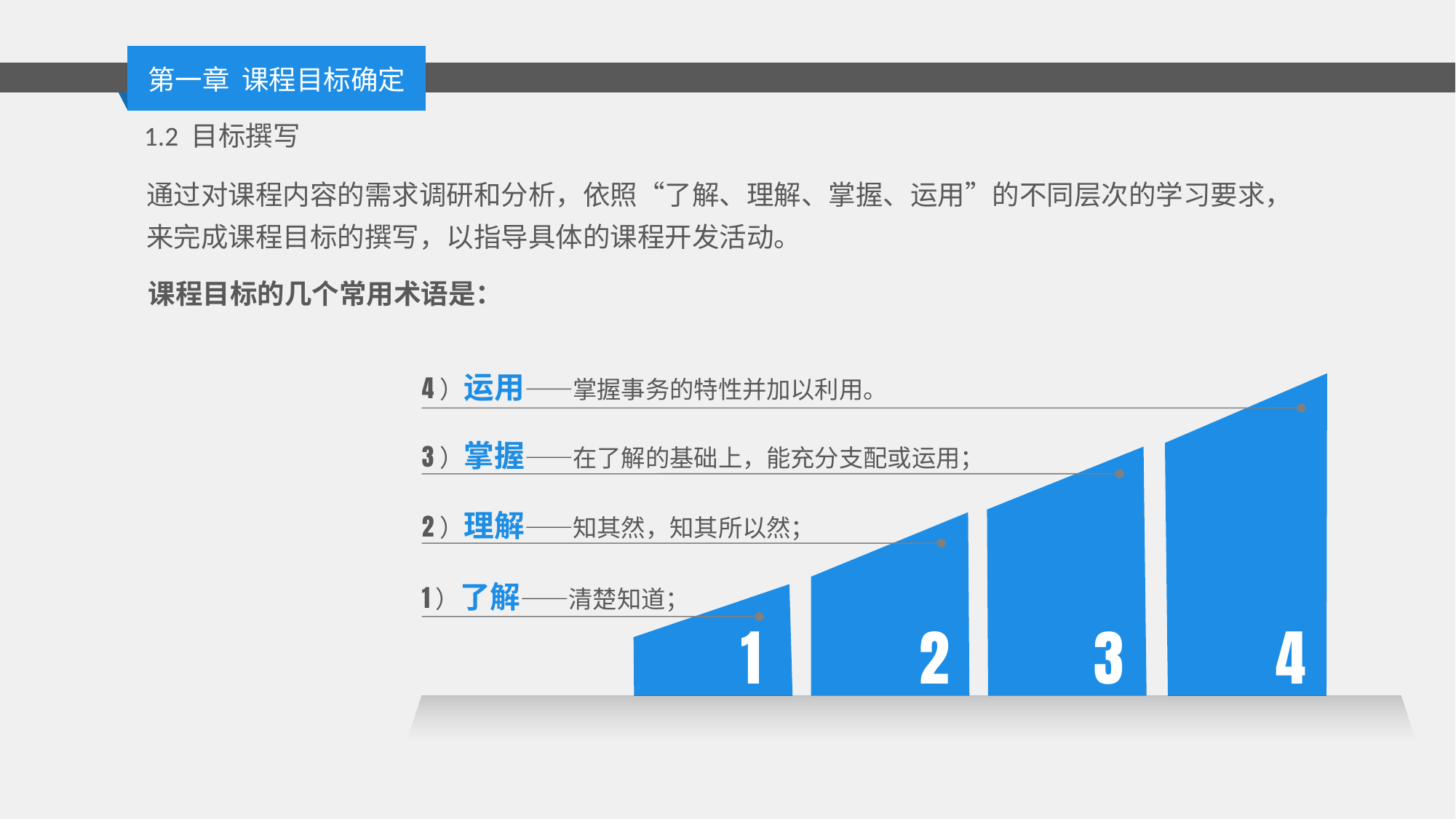

1.2 目标撰写
通过对课程内容的需求调研和分析，依照“了解、理解、掌握、运用”的不同层次的学习要求，来完成课程目标的撰写，以指导具体的课程开发活动。
课程目标的几个常用术语是：
4）运用——掌握事务的特性并加以利用。

3）掌握——在了解的基础上，能充分支配或运用；

2）理解——知其然，知其所以然；

1）了解——清楚知道；

1
2
3
4